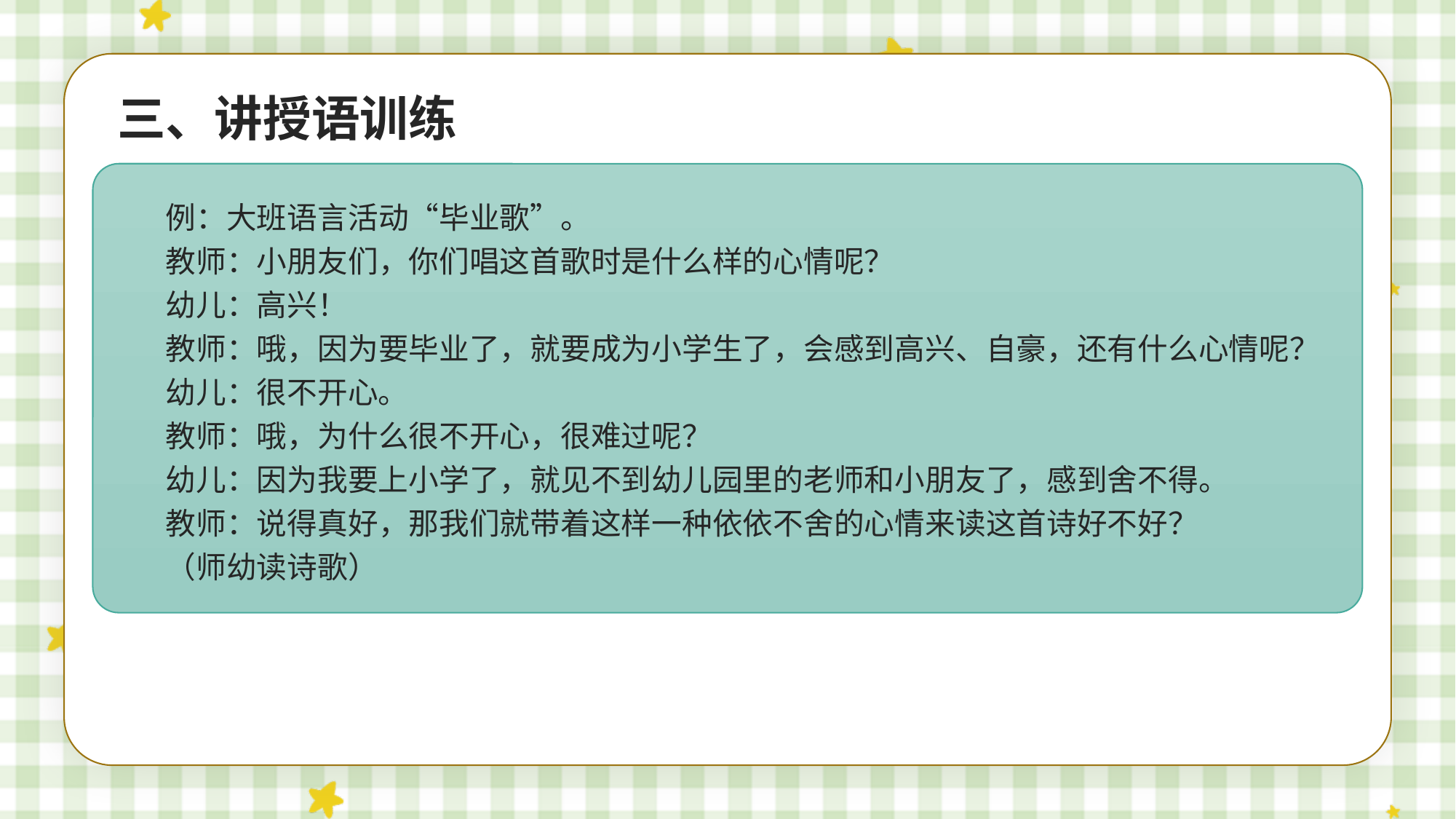

三、讲授语训练
例：大班语言活动“毕业歌”。
教师：小朋友们，你们唱这首歌时是什么样的心情呢？
幼儿：高兴！
教师：哦，因为要毕业了，就要成为小学生了，会感到高兴、自豪，还有什么心情呢？
幼儿：很不开心。
教师：哦，为什么很不开心，很难过呢？
幼儿：因为我要上小学了，就见不到幼儿园里的老师和小朋友了，感到舍不得。
教师：说得真好，那我们就带着这样一种依依不舍的心情来读这首诗好不好？
（师幼读诗歌）